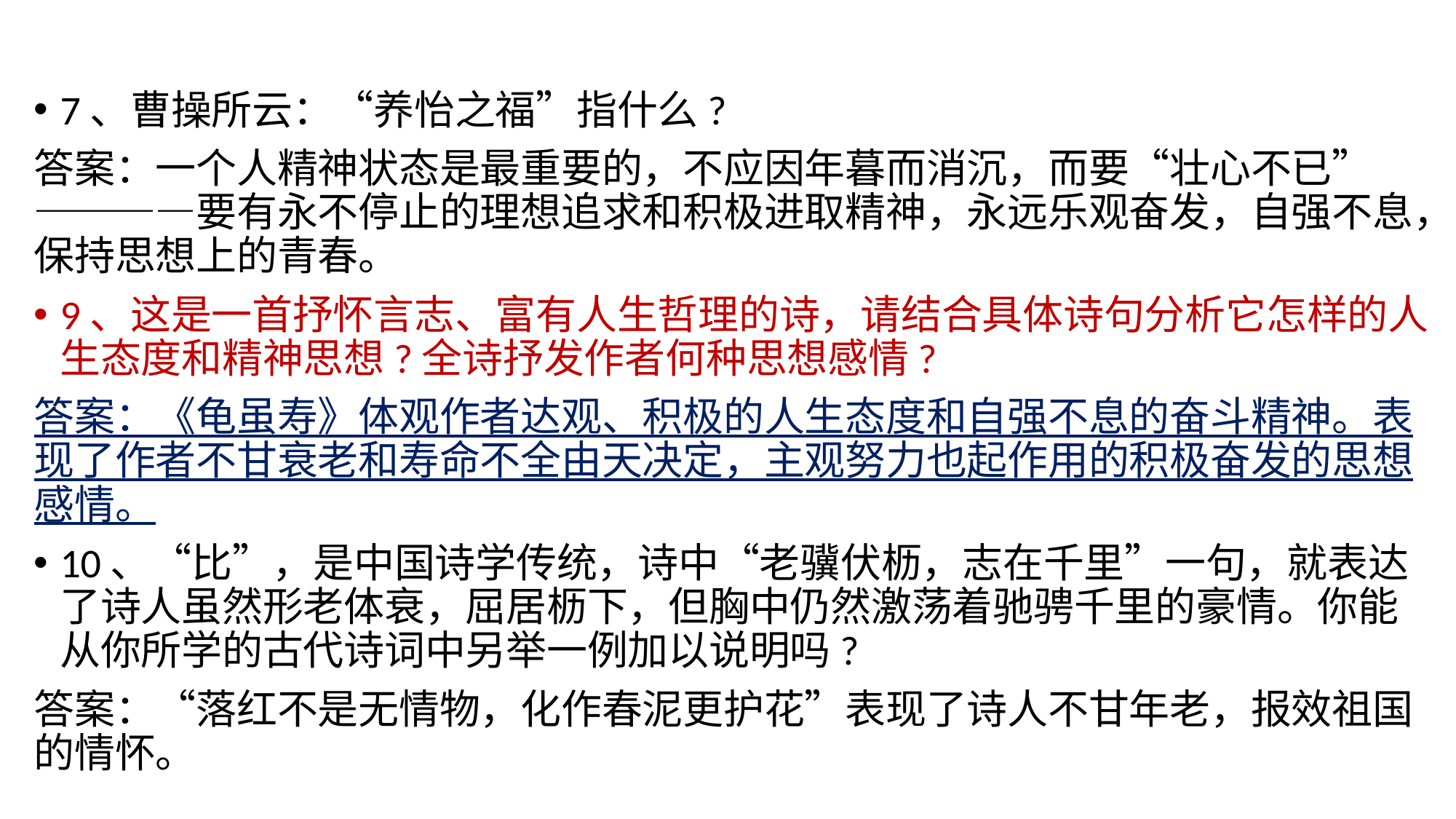

#
7、曹操所云：“养怡之福”指什么?
答案：一个人精神状态是最重要的，不应因年暮而消沉，而要“壮心不已”————要有永不停止的理想追求和积极进取精神，永远乐观奋发，自强不息，保持思想上的青春。
9、这是一首抒怀言志、富有人生哲理的诗，请结合具体诗句分析它怎样的人生态度和精神思想?全诗抒发作者何种思想感情?
答案：《龟虽寿》体观作者达观、积极的人生态度和自强不息的奋斗精神。表现了作者不甘衰老和寿命不全由天决定，主观努力也起作用的积极奋发的思想感情。
10、“比”，是中国诗学传统，诗中“老骥伏枥，志在千里”一句，就表达了诗人虽然形老体衰，屈居枥下，但胸中仍然激荡着驰骋千里的豪情。你能从你所学的古代诗词中另举一例加以说明吗?
答案：“落红不是无情物，化作春泥更护花”表现了诗人不甘年老，报效祖国的情怀。